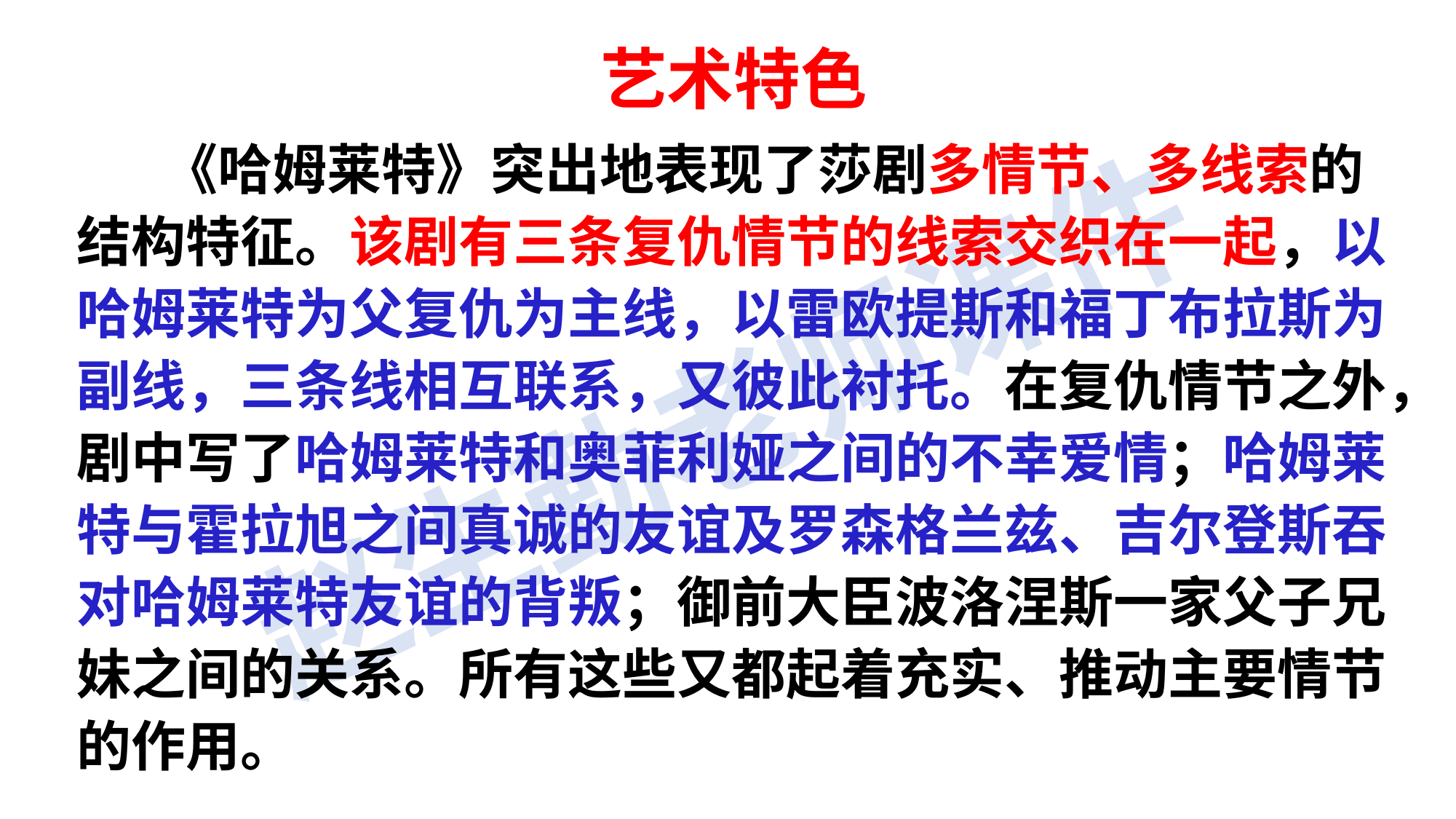

艺术特色
      《哈姆莱特》突出地表现了莎剧多情节、多线索的结构特征。该剧有三条复仇情节的线索交织在一起，以哈姆莱特为父复仇为主线，以雷欧提斯和福丁布拉斯为副线，三条线相互联系，又彼此衬托。在复仇情节之外，剧中写了哈姆莱特和奥菲利娅之间的不幸爱情；哈姆莱特与霍拉旭之间真诚的友谊及罗森格兰兹、吉尔登斯吞对哈姆莱特友谊的背叛；御前大臣波洛涅斯一家父子兄妹之间的关系。所有这些又都起着充实、推动主要情节的作用。